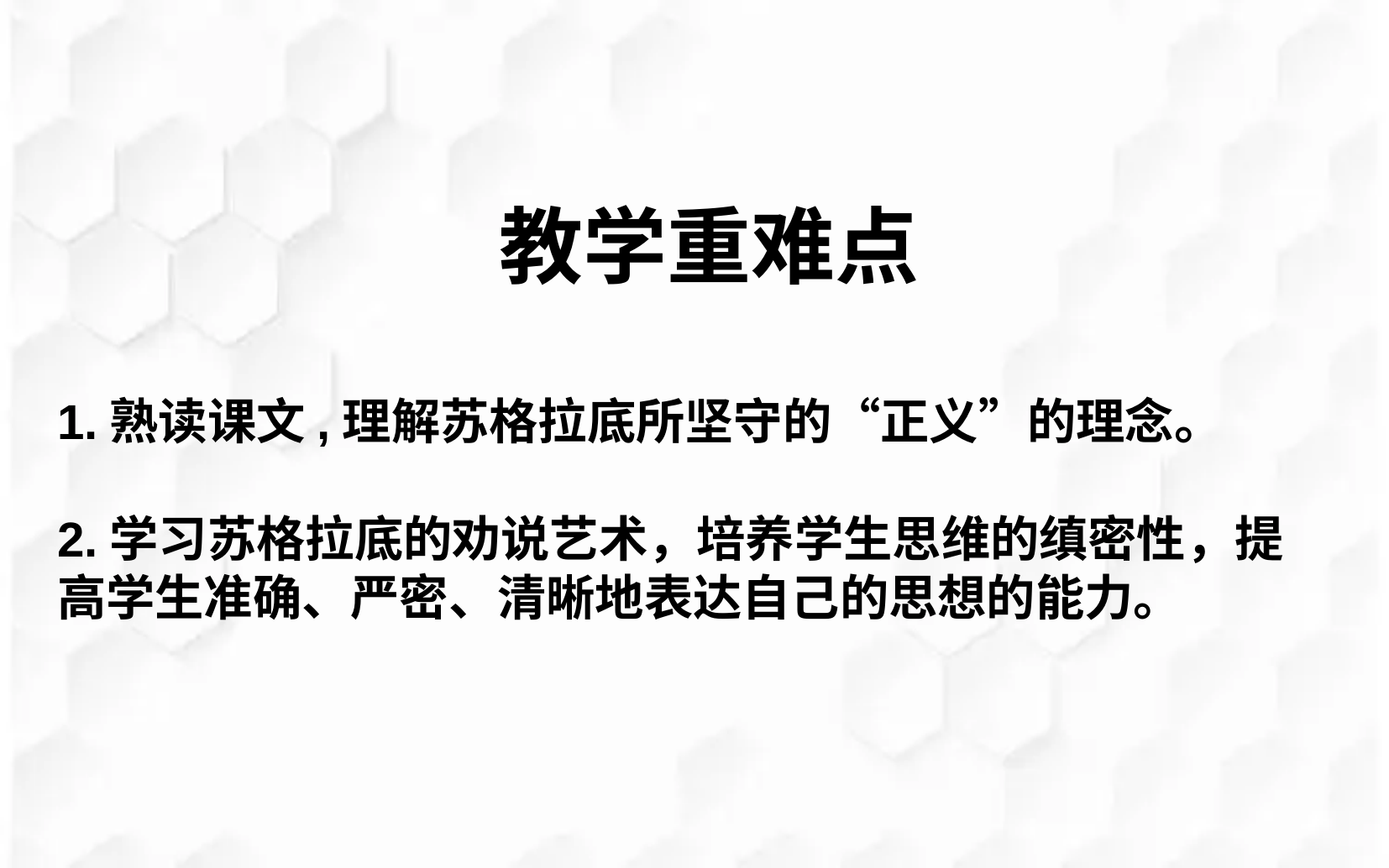

教学重难点
1.熟读课文,理解苏格拉底所坚守的“正义”的理念。

2.学习苏格拉底的劝说艺术，培养学生思维的缜密性，提高学生准确、严密、清晰地表达自己的思想的能力。